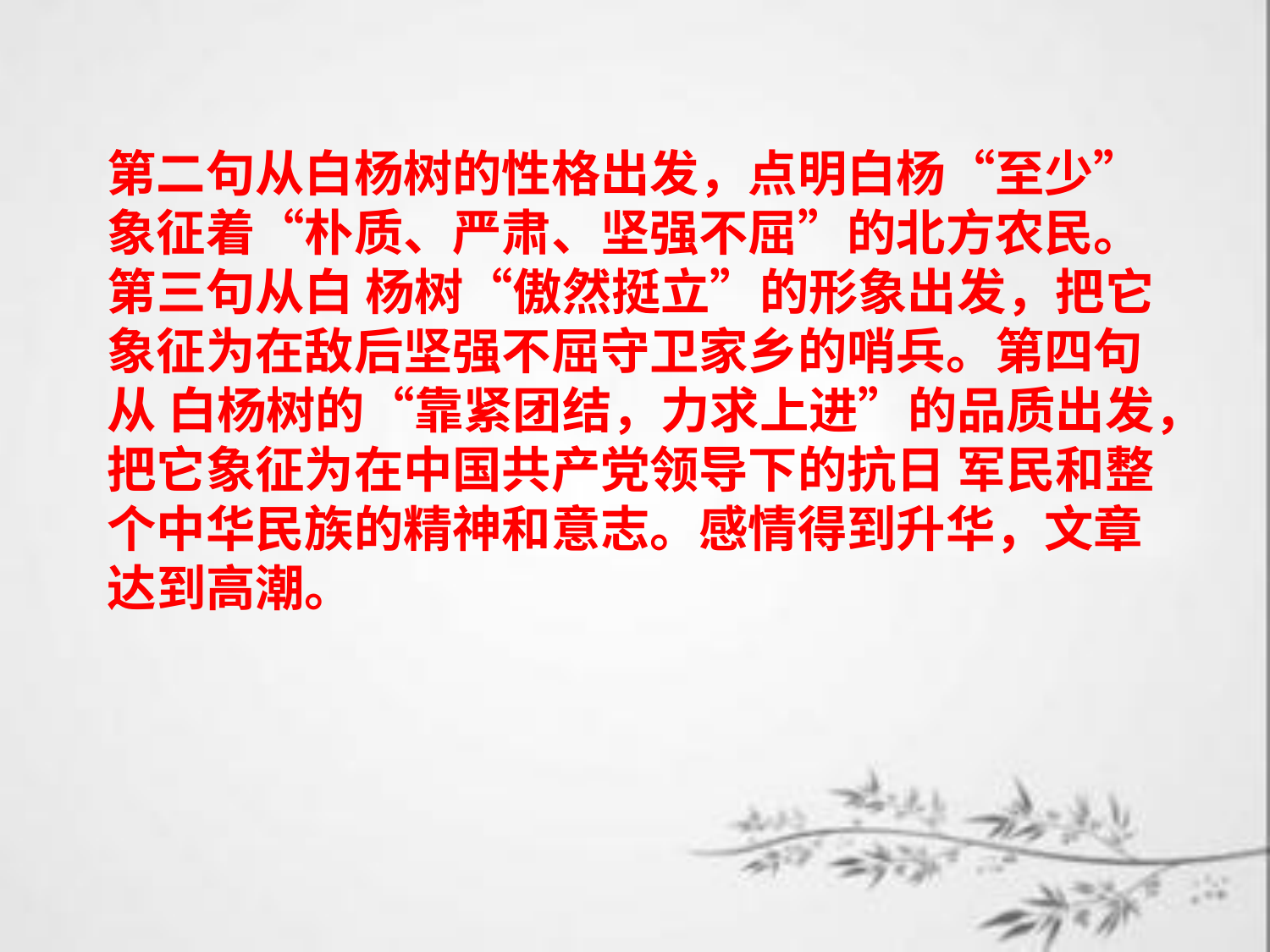

第二句从白杨树的性格出发，点明白杨“至少”象征着“朴质、严肃、坚强不屈”的北方农民。第三句从白 杨树“傲然挺立”的形象出发，把它象征为在敌后坚强不屈守卫家乡的哨兵。第四句从 白杨树的“靠紧团结，力求上进”的品质出发，把它象征为在中国共产党领导下的抗日 军民和整个中华民族的精神和意志。感情得到升华，文章达到高潮。